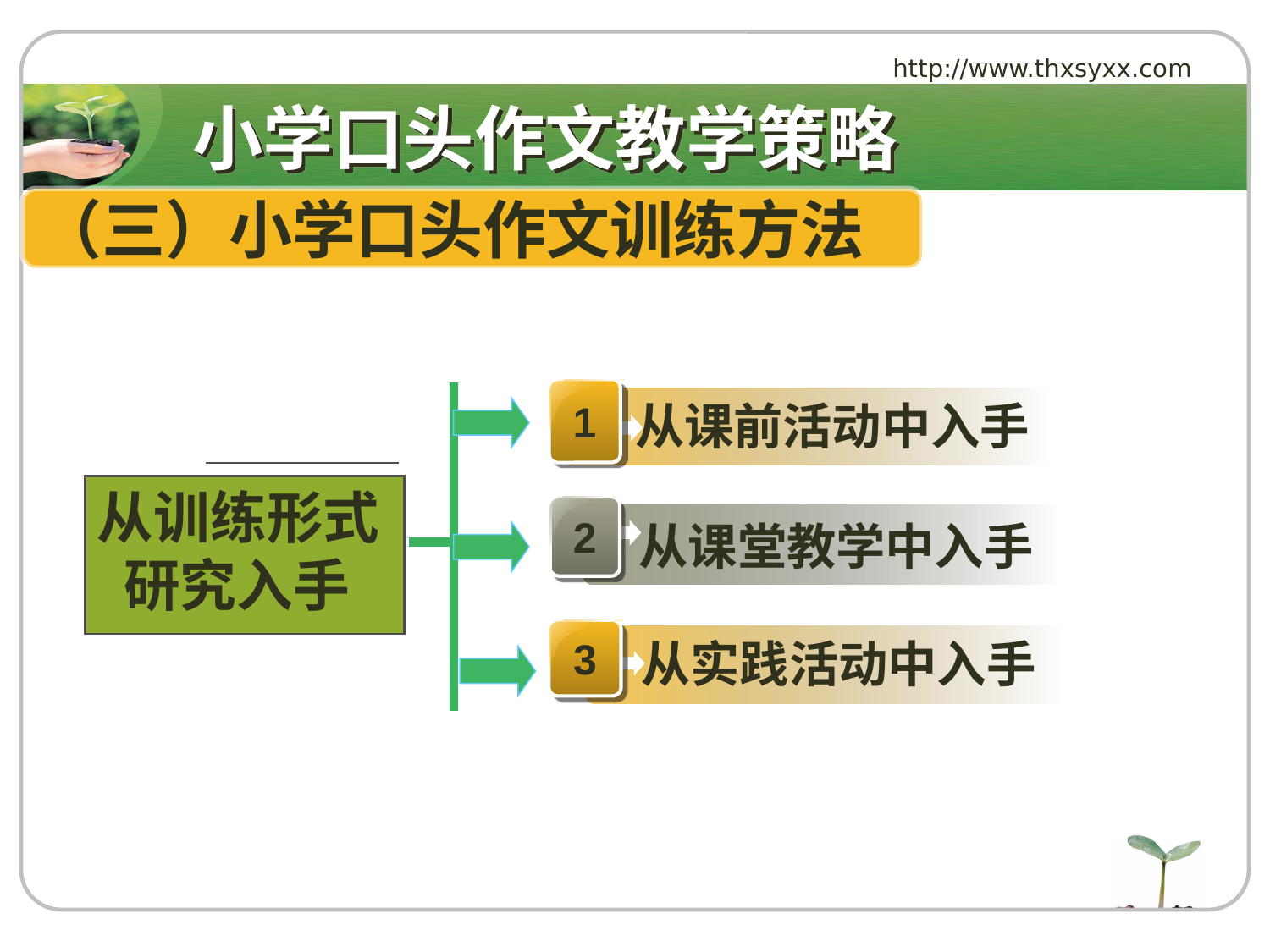

http://www.thxsyxx.com
# 小学口头作文教学策略
（三）小学口头作文训练方法
1

从课前活动中入手

从训练形式
 研究入手
2

从课堂教学中入手

3

从实践活动中入手